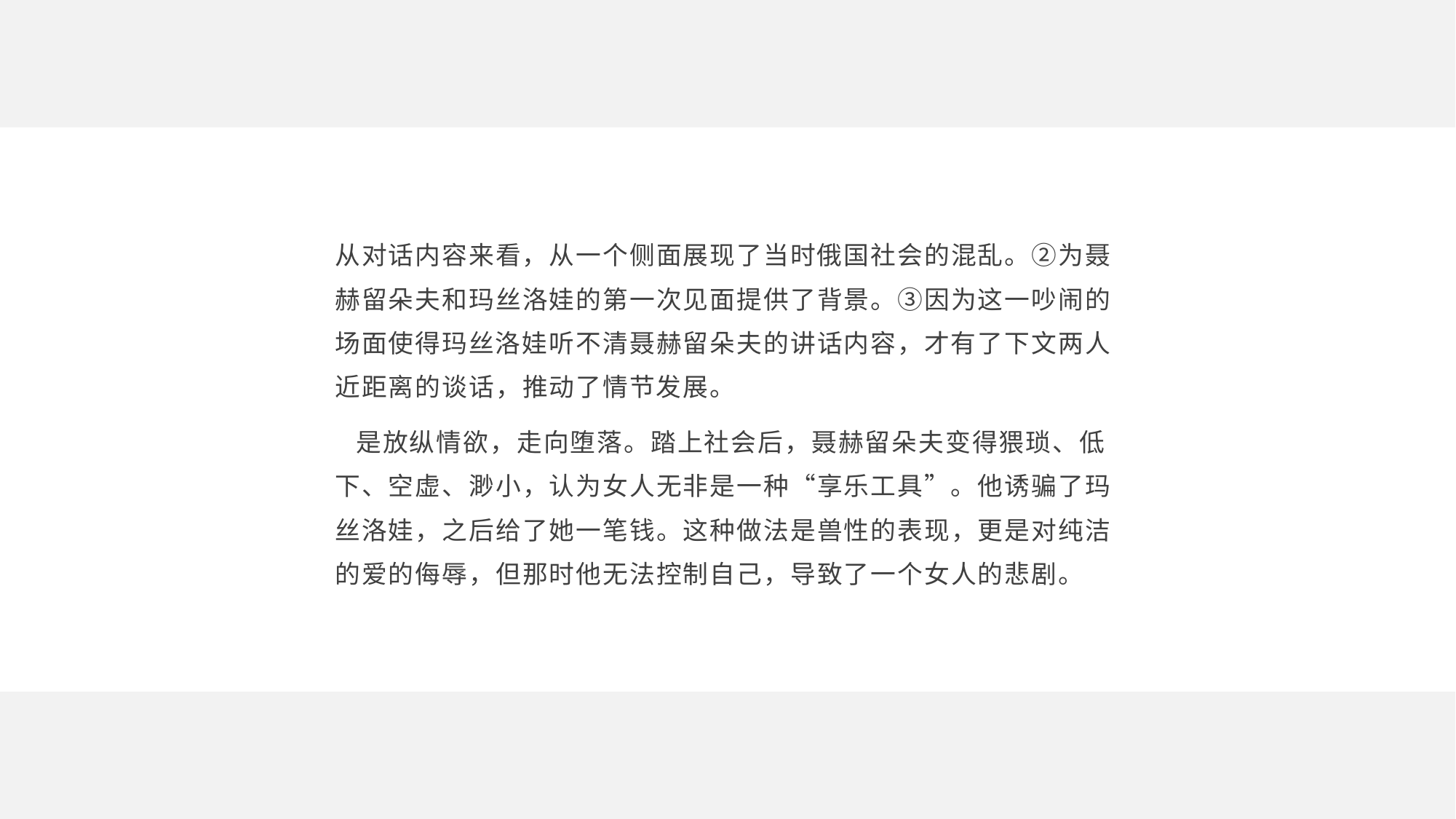

从对话内容来看，从一个侧面展现了当时俄国社会的混乱。②为聂赫留朵夫和玛丝洛娃的第一次见面提供了背景。③因为这一吵闹的场面使得玛丝洛娃听不清聂赫留朵夫的讲话内容，才有了下文两人近距离的谈话，推动了情节发展。
  是放纵情欲，走向堕落。踏上社会后，聂赫留朵夫变得猥琐、低下、空虚、渺小，认为女人无非是一种“享乐工具”。他诱骗了玛丝洛娃，之后给了她一笔钱。这种做法是兽性的表现，更是对纯洁的爱的侮辱，但那时他无法控制自己，导致了一个女人的悲剧。